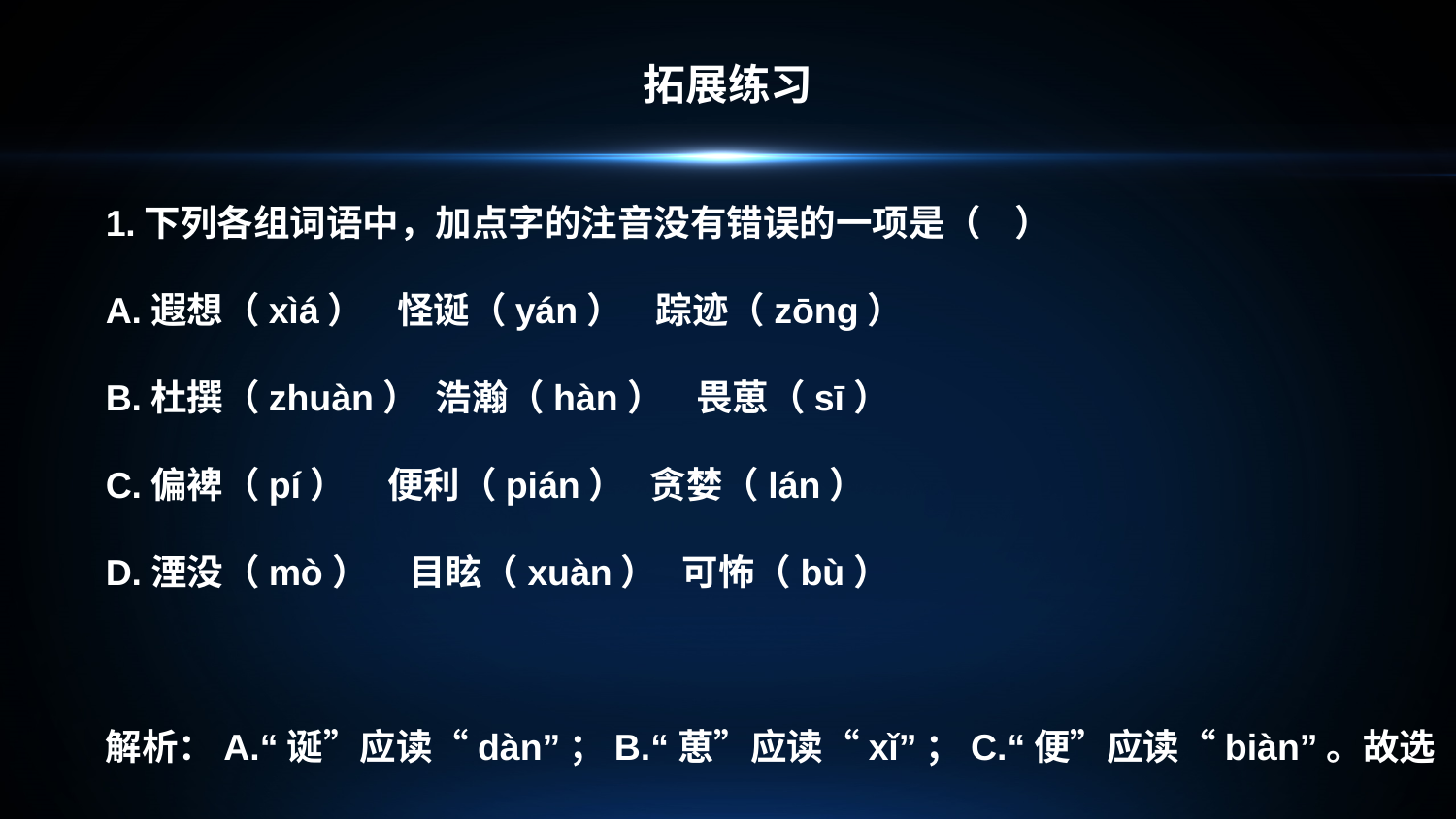

拓展练习
1.下列各组词语中，加点字的注音没有错误的一项是（    ）
A.遐想（xìá）    怪诞（yán）    踪迹（zōnɡ）
B.杜撰（zhuàn）  浩瀚（hàn）    畏葸（sī）
C.偏裨（pí）     便利（pián）   贪婪（lán）
D.湮没（mò）     目眩（xuàn）   可怖（bù）

解析：A.“诞”应读“dàn”；B.“葸”应读“xǐ”；C.“便”应读“biàn”。故选D。